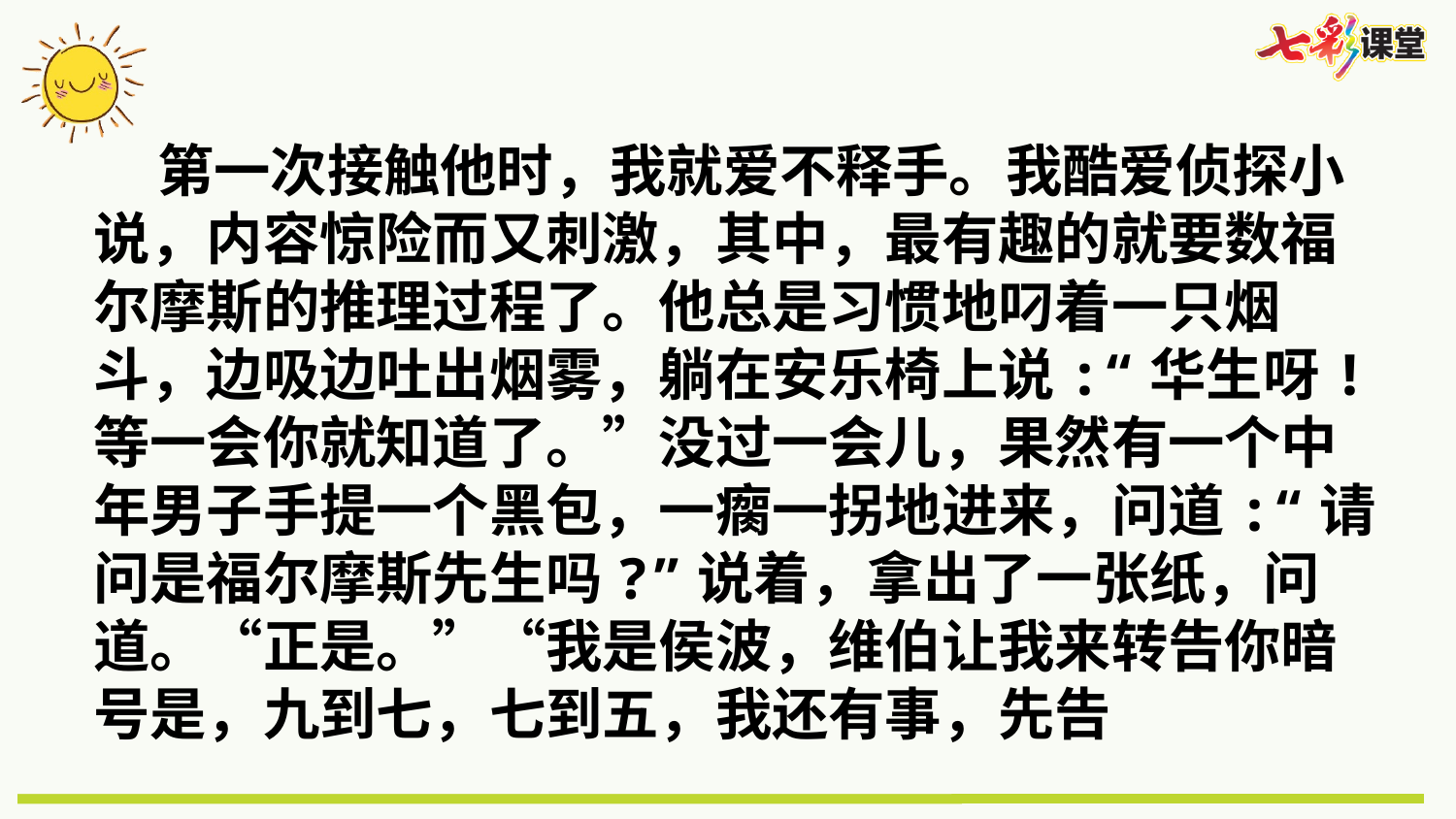

第一次接触他时，我就爱不释手。我酷爱侦探小说，内容惊险而又刺激，其中，最有趣的就要数福尔摩斯的推理过程了。他总是习惯地叼着一只烟斗，边吸边吐出烟雾，躺在安乐椅上说:“华生呀!等一会你就知道了。”没过一会儿，果然有一个中年男子手提一个黑包，一瘸一拐地进来，问道:“请问是福尔摩斯先生吗?”说着，拿出了一张纸，问道。“正是。”“我是侯波，维伯让我来转告你暗号是，九到七，七到五，我还有事，先告